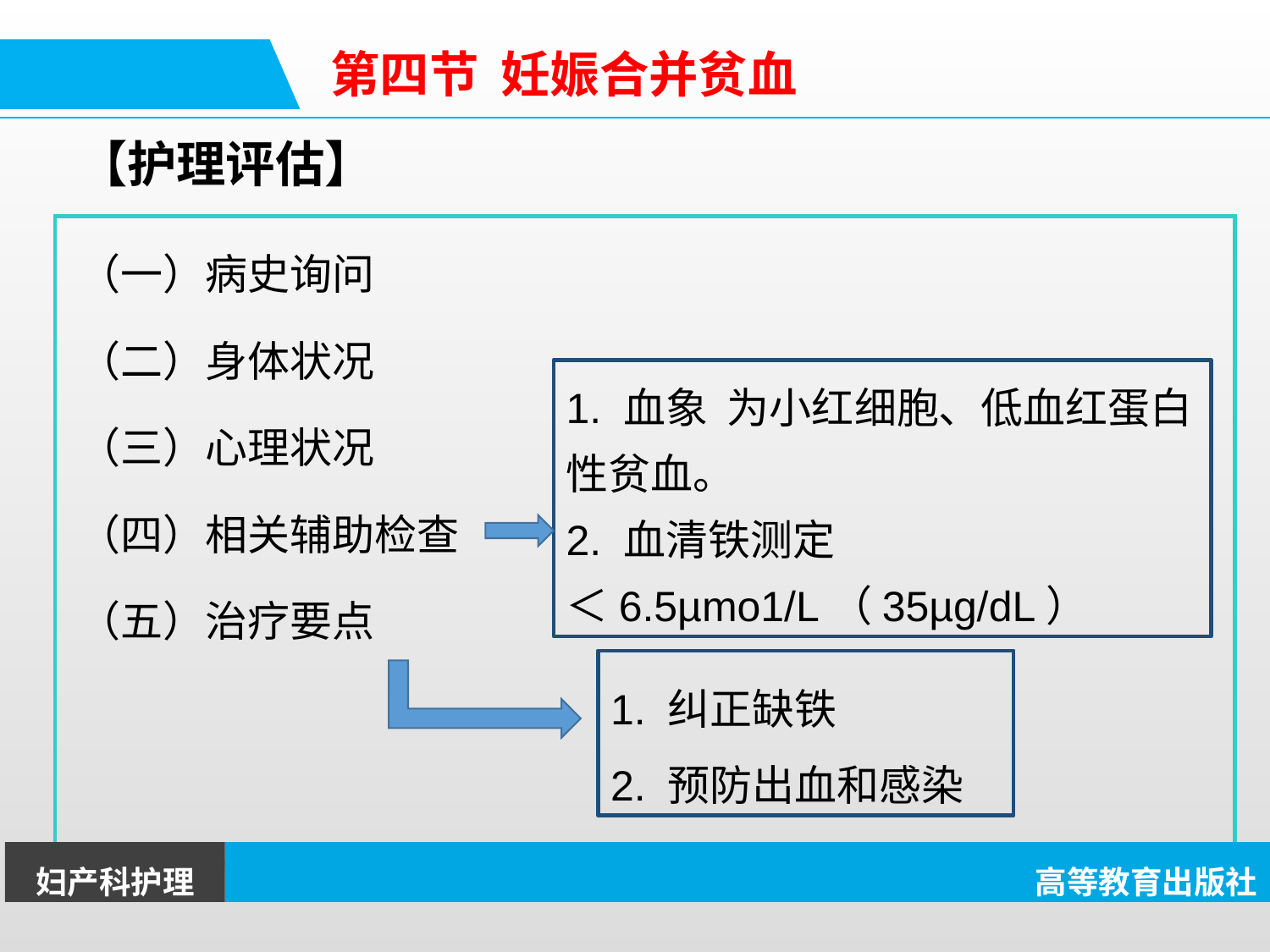

第四节  妊娠合并贫血

【护理评估】

（一）病史询问
（二）身体状况
（三）心理状况
（四）相关辅助检查
（五）治疗要点

1. 血象  为小红细胞、低血红蛋白性贫血。
2. 血清铁测定  ＜6.5µmo1/L（35µg/dL）

1. 纠正缺铁
2. 预防出血和感染
妇产科护理
高等教育出版社